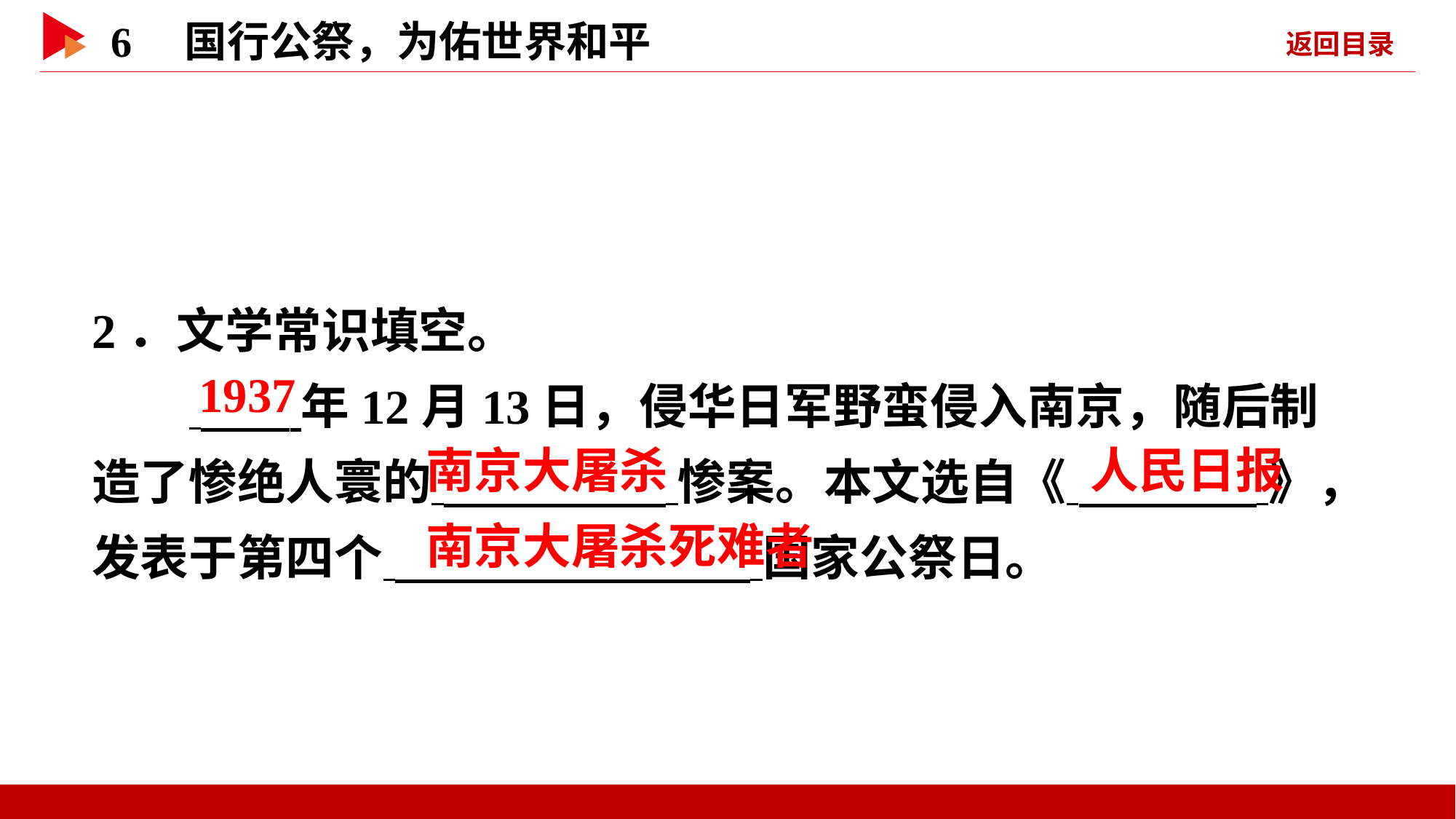

2．文学常识填空。
　　          年12月13日，侵华日军野蛮侵入南京，随后制造了惨绝人寰的                      惨案。本文选自《                  》，发表于第四个                                  国家公祭日。
 1937
 南京大屠杀
 人民日报
 南京大屠杀死难者